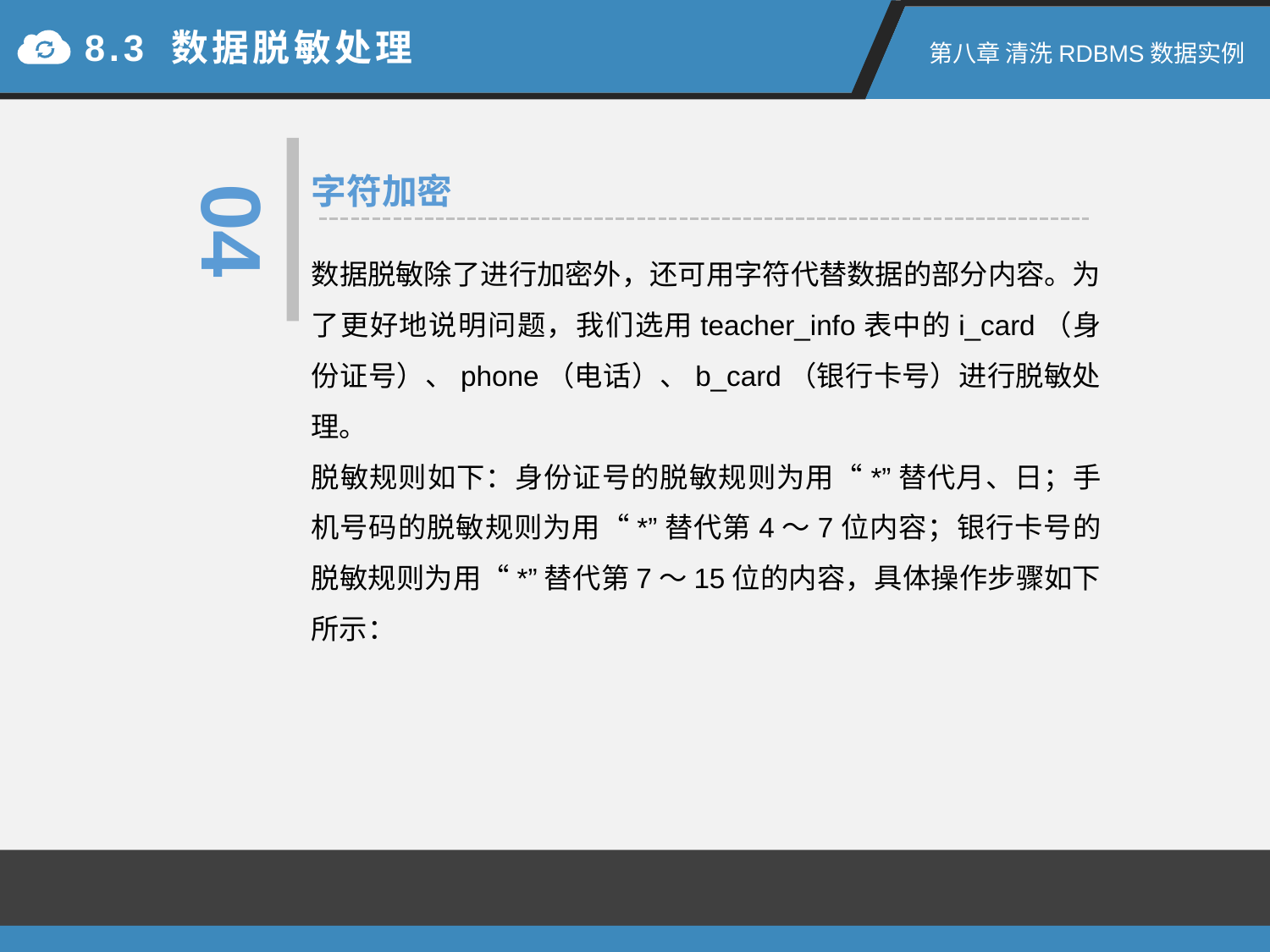

8.3 数据脱敏处理

第八章 清洗RDBMS数据实例

04
字符加密
数据脱敏除了进行加密外，还可用字符代替数据的部分内容。为了更好地说明问题，我们选用teacher_info表中的i_card（身份证号）、phone（电话）、b_card（银行卡号）进行脱敏处理。
脱敏规则如下：身份证号的脱敏规则为用“*”替代月、日；手机号码的脱敏规则为用“*”替代第4～7位内容；银行卡号的脱敏规则为用“*”替代第7～15位的内容，具体操作步骤如下所示：